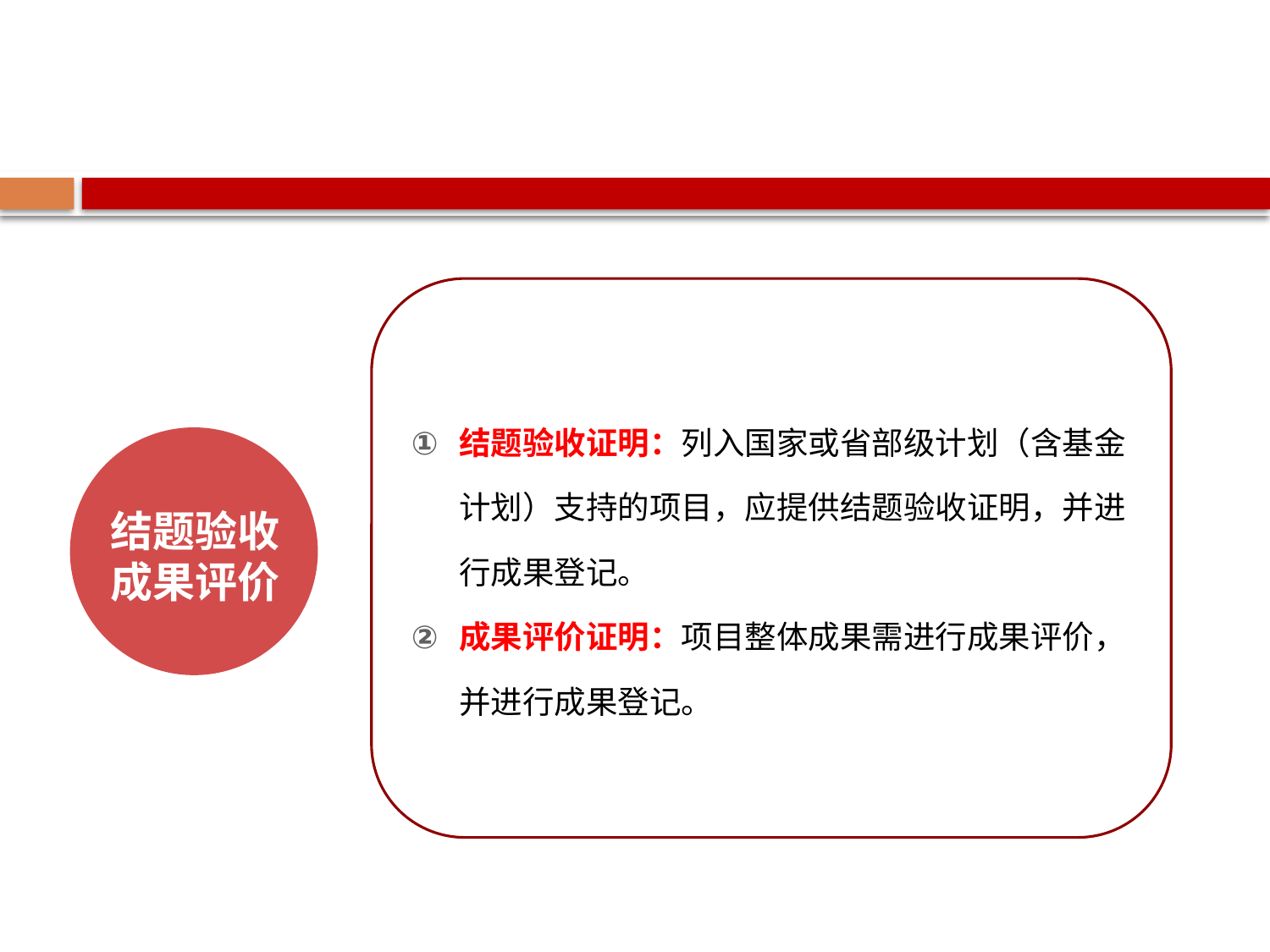

结题验收证明：列入国家或省部级计划（含基金计划）支持的项目，应提供结题验收证明，并进行成果登记。
成果评价证明：项目整体成果需进行成果评价，并进行成果登记。

结题验收
成果评价